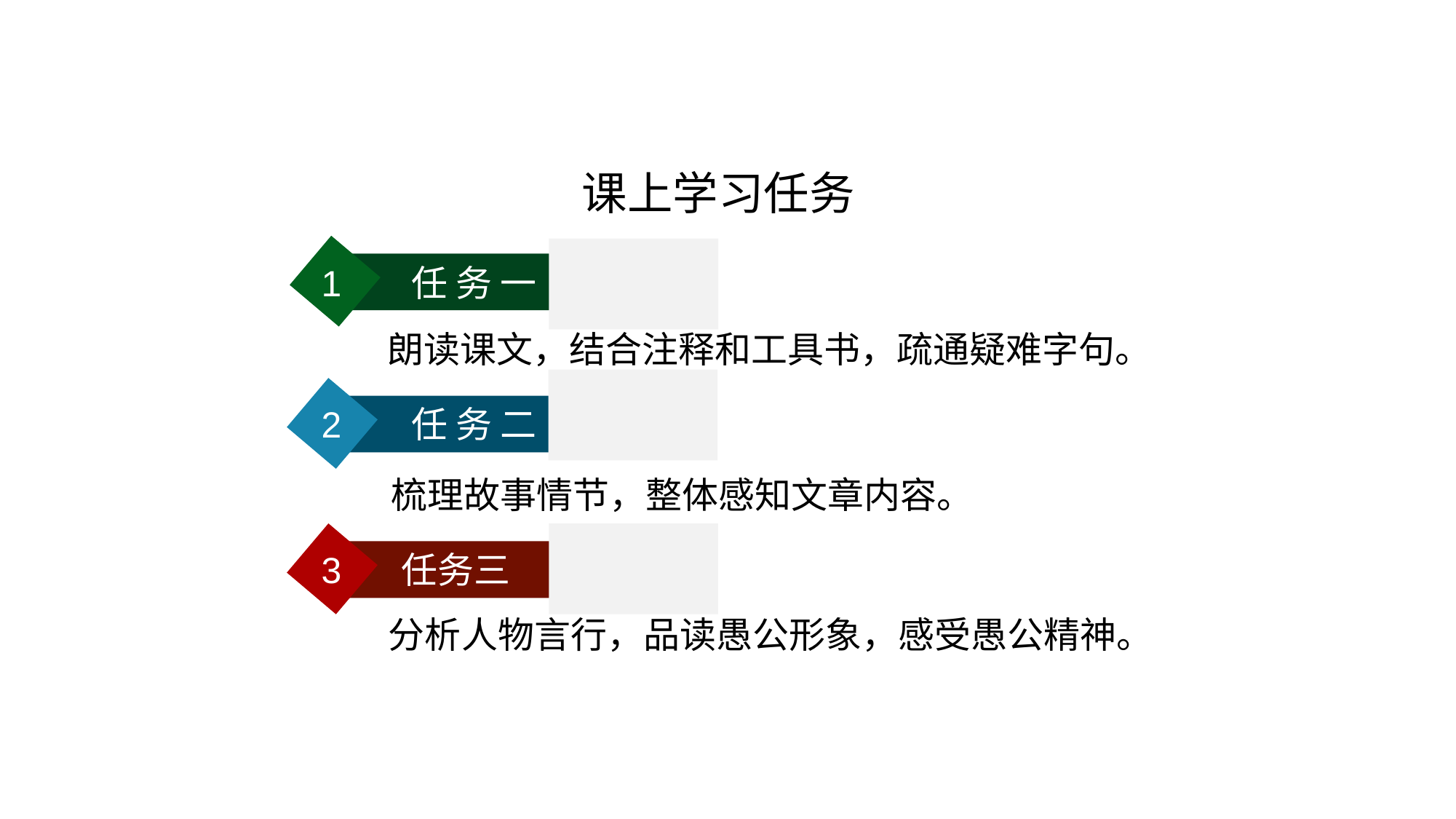

# 课上学习任务

1      任 务 一
    朗读课文，结合注释和工具书，疏通疑难字句。

2      任 务 二
梳理故事情节，整体感知文章内容。

3     任务三
分析人物言行，品读愚公形象，感受愚公精神。